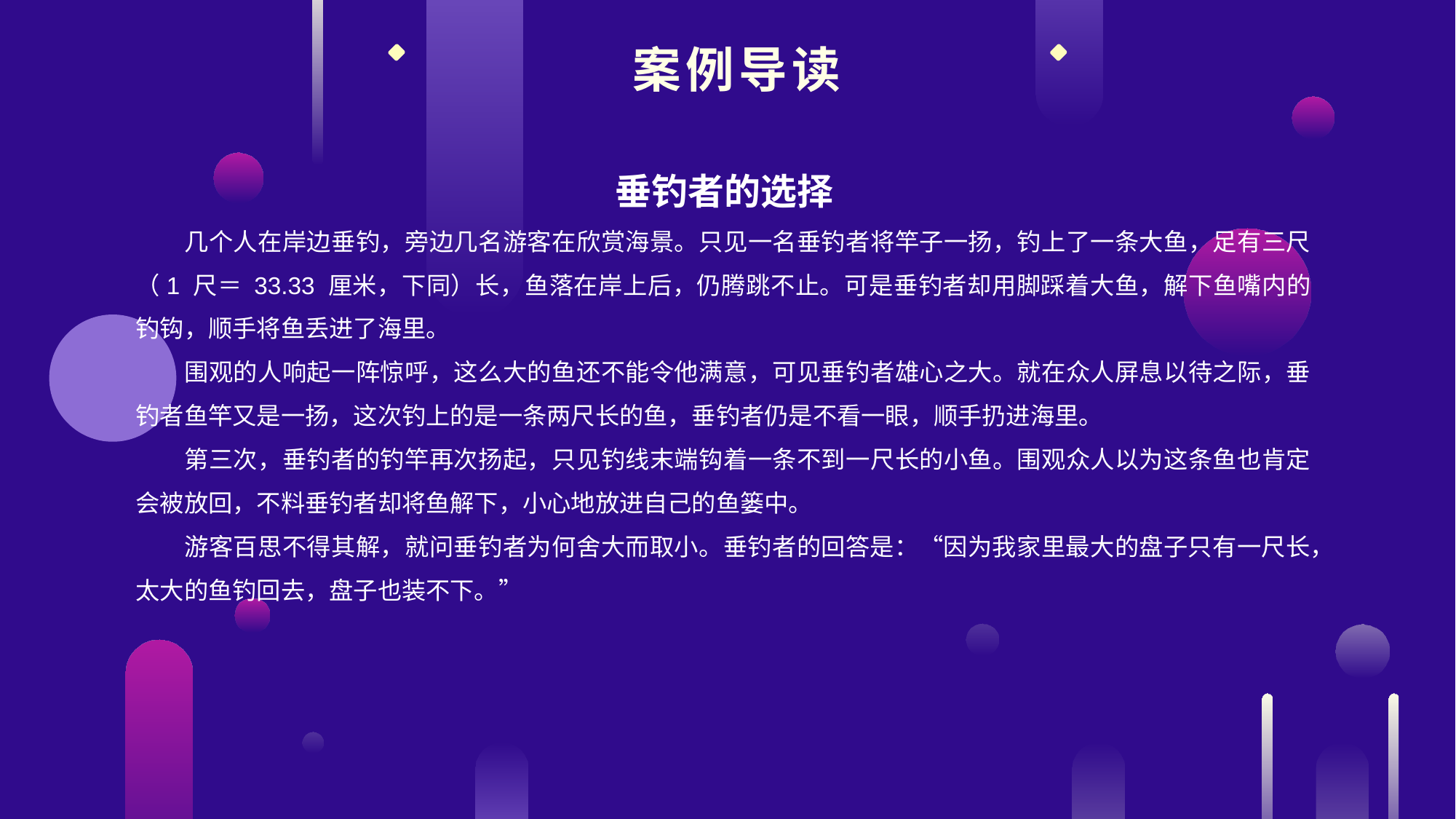

案例导读

垂钓者的选择
几个人在岸边垂钓，旁边几名游客在欣赏海景。只见一名垂钓者将竿子一扬，钓上了一条大鱼，足有三尺（1 尺＝ 33.33 厘米，下同）长，鱼落在岸上后，仍腾跳不止。可是垂钓者却用脚踩着大鱼，解下鱼嘴内的钓钩，顺手将鱼丢进了海里。
围观的人响起一阵惊呼，这么大的鱼还不能令他满意，可见垂钓者雄心之大。就在众人屏息以待之际，垂钓者鱼竿又是一扬，这次钓上的是一条两尺长的鱼，垂钓者仍是不看一眼，顺手扔进海里。
第三次，垂钓者的钓竿再次扬起，只见钓线末端钩着一条不到一尺长的小鱼。围观众人以为这条鱼也肯定会被放回，不料垂钓者却将鱼解下，小心地放进自己的鱼篓中。
游客百思不得其解，就问垂钓者为何舍大而取小。垂钓者的回答是：“因为我家里最大的盘子只有一尺长，太大的鱼钓回去，盘子也装不下。”